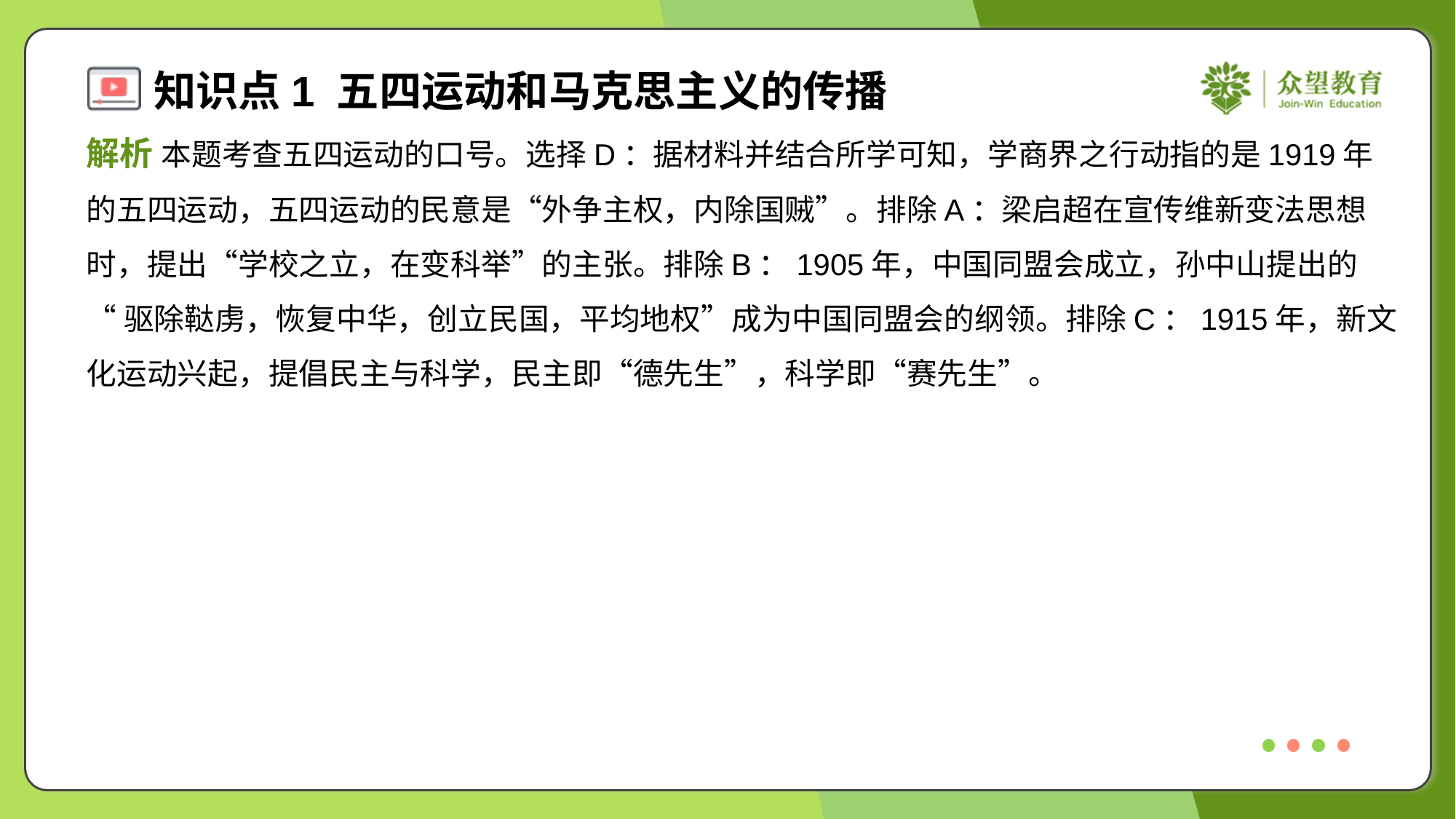

解析 本题考查五四运动的口号。选择D：据材料并结合所学可知，学商界之行动指的是1919年
的五四运动，五四运动的民意是“外争主权，内除国贼”。排除A：梁启超在宣传维新变法思想
时，提出“学校之立，在变科举”的主张。排除B：1905年，中国同盟会成立，孙中山提出的
“驱除鞑虏，恢复中华，创立民国，平均地权”成为中国同盟会的纲领。排除C：1915年，新文
化运动兴起，提倡民主与科学，民主即“德先生”，科学即“赛先生”。